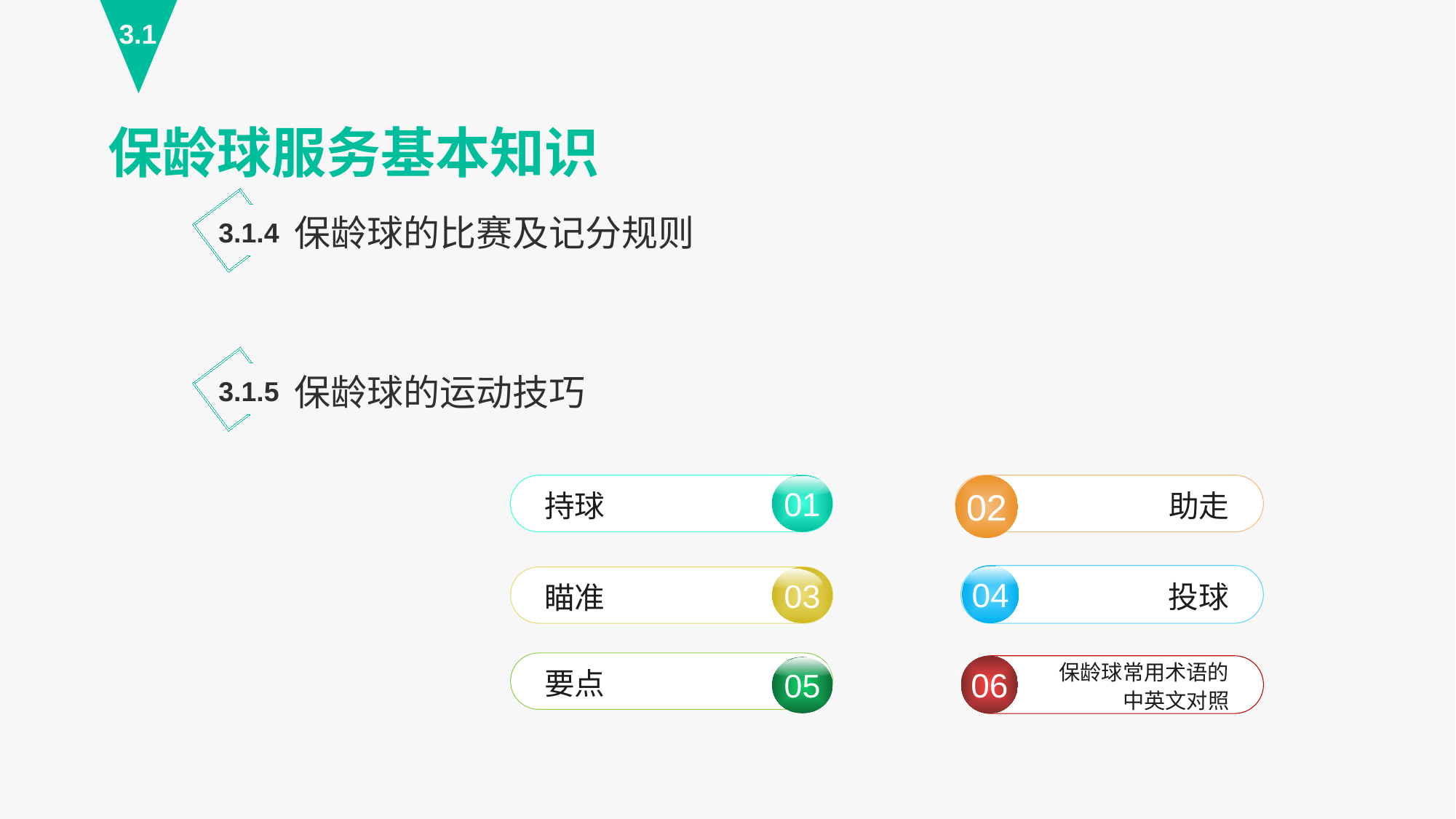

3.1
保龄球服务基本知识

保龄球的比赛及记分规则
3.1.4

保龄球的运动技巧
3.1.5

01
持球
助走
02

04
投球
06
保龄球常用术语的
中英文对照

03
瞄准

要点
05